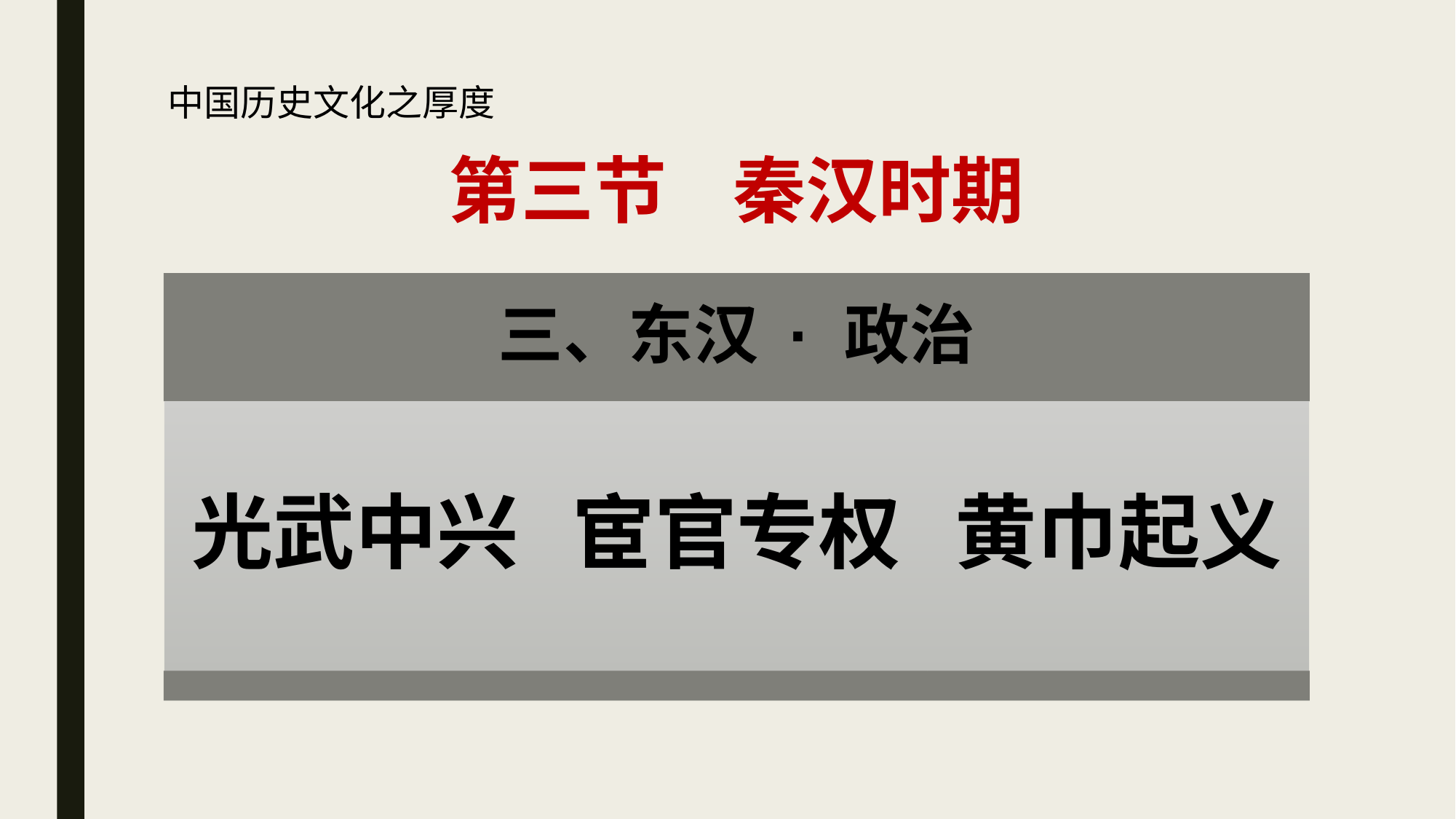

中国历史文化之厚度
# 第三节    秦汉时期
三、东汉 · 政治
光武中兴
宦官专权
黄巾起义